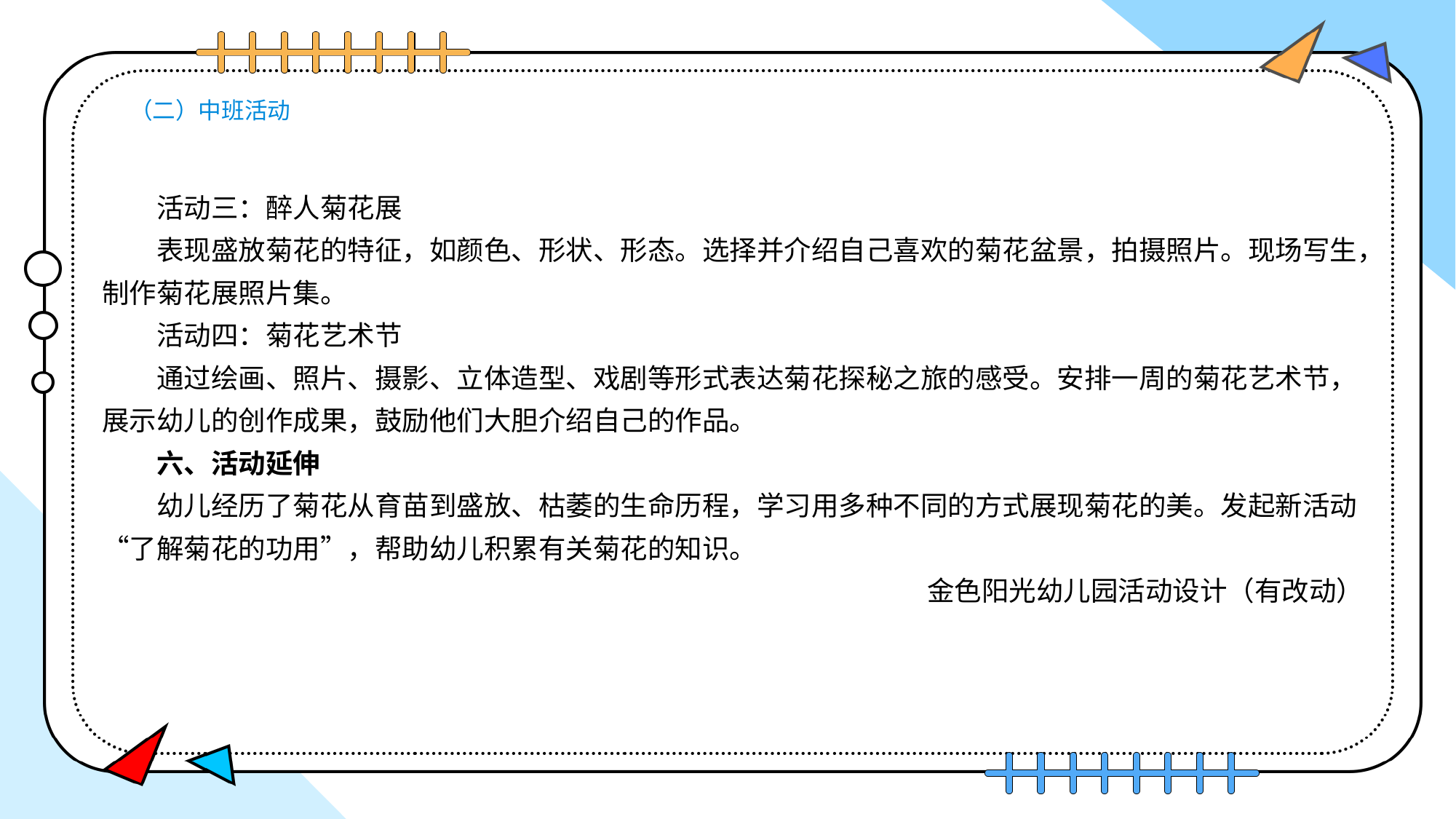

# （二）中班活动
活动三：醉人菊花展
表现盛放菊花的特征，如颜色、形状、形态。选择并介绍自己喜欢的菊花盆景，拍摄照片。现场写生，制作菊花展照片集。
活动四：菊花艺术节
通过绘画、照片、摄影、立体造型、戏剧等形式表达菊花探秘之旅的感受。安排一周的菊花艺术节，展示幼儿的创作成果，鼓励他们大胆介绍自己的作品。
六、活动延伸
幼儿经历了菊花从育苗到盛放、枯萎的生命历程，学习用多种不同的方式展现菊花的美。发起新活动“了解菊花的功用”，帮助幼儿积累有关菊花的知识。
金色阳光幼儿园活动设计（有改动）